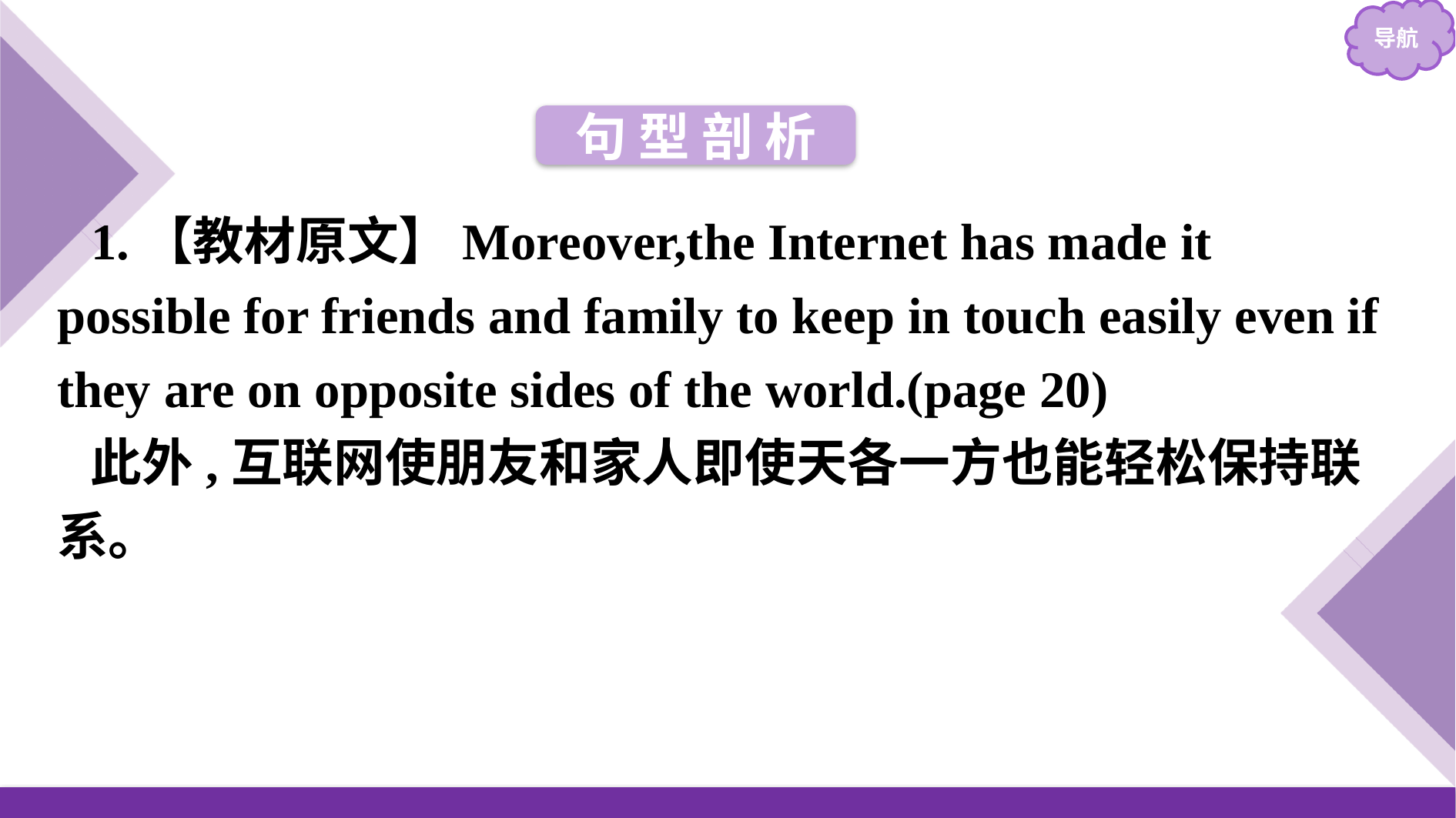

句 型 剖 析
1.【教材原文】Moreover,the Internet has made it possible for friends and family to keep in touch easily even if they are on opposite sides of the world.(page 20)
此外,互联网使朋友和家人即使天各一方也能轻松保持联系。